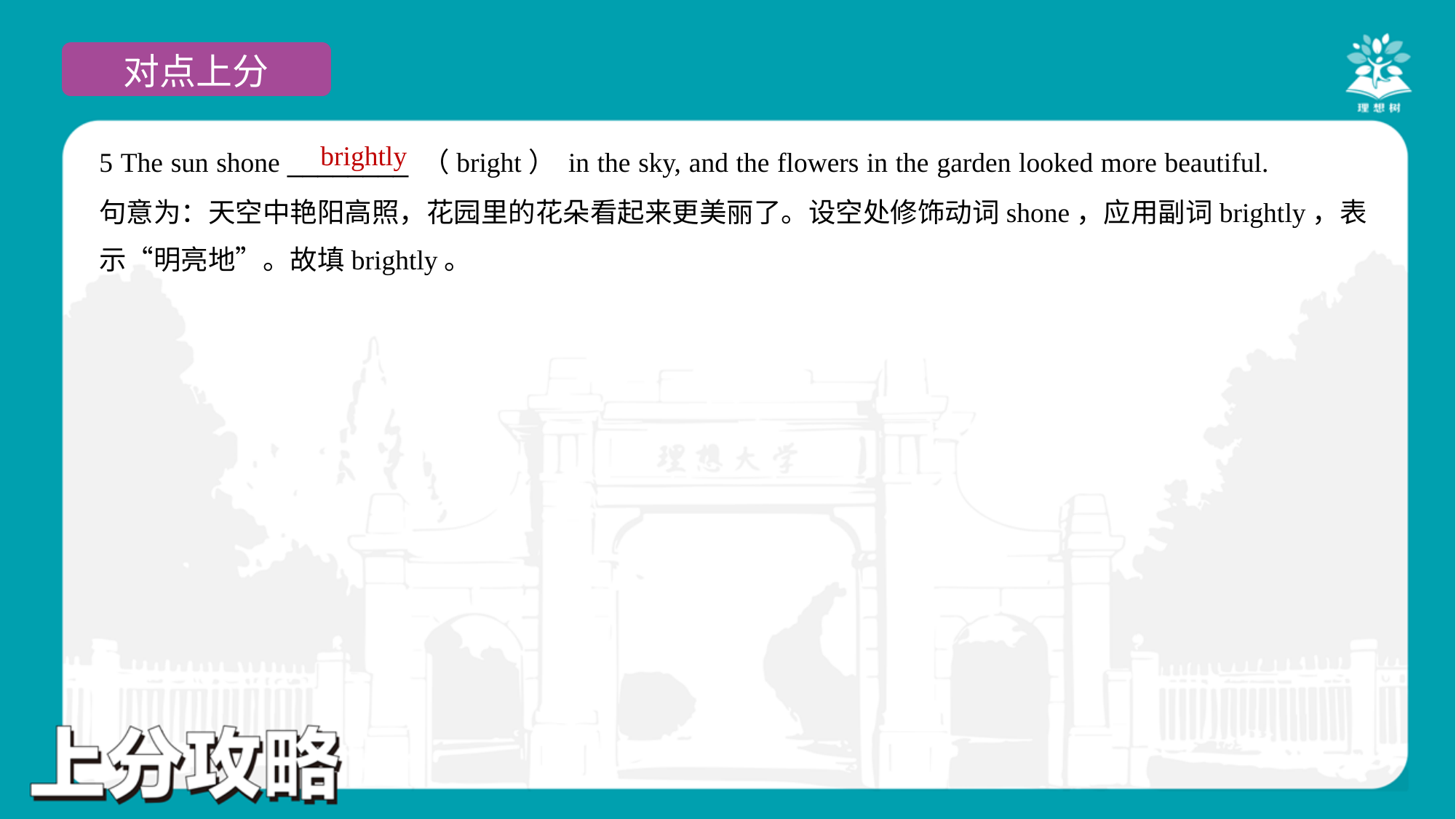

brightly
5 The sun shone ________ （bright） in the sky, and the flowers in the garden looked more beautiful.
句意为：天空中艳阳高照，花园里的花朵看起来更美丽了。设空处修饰动词shone，应用副词brightly，表
示“明亮地”。故填brightly。